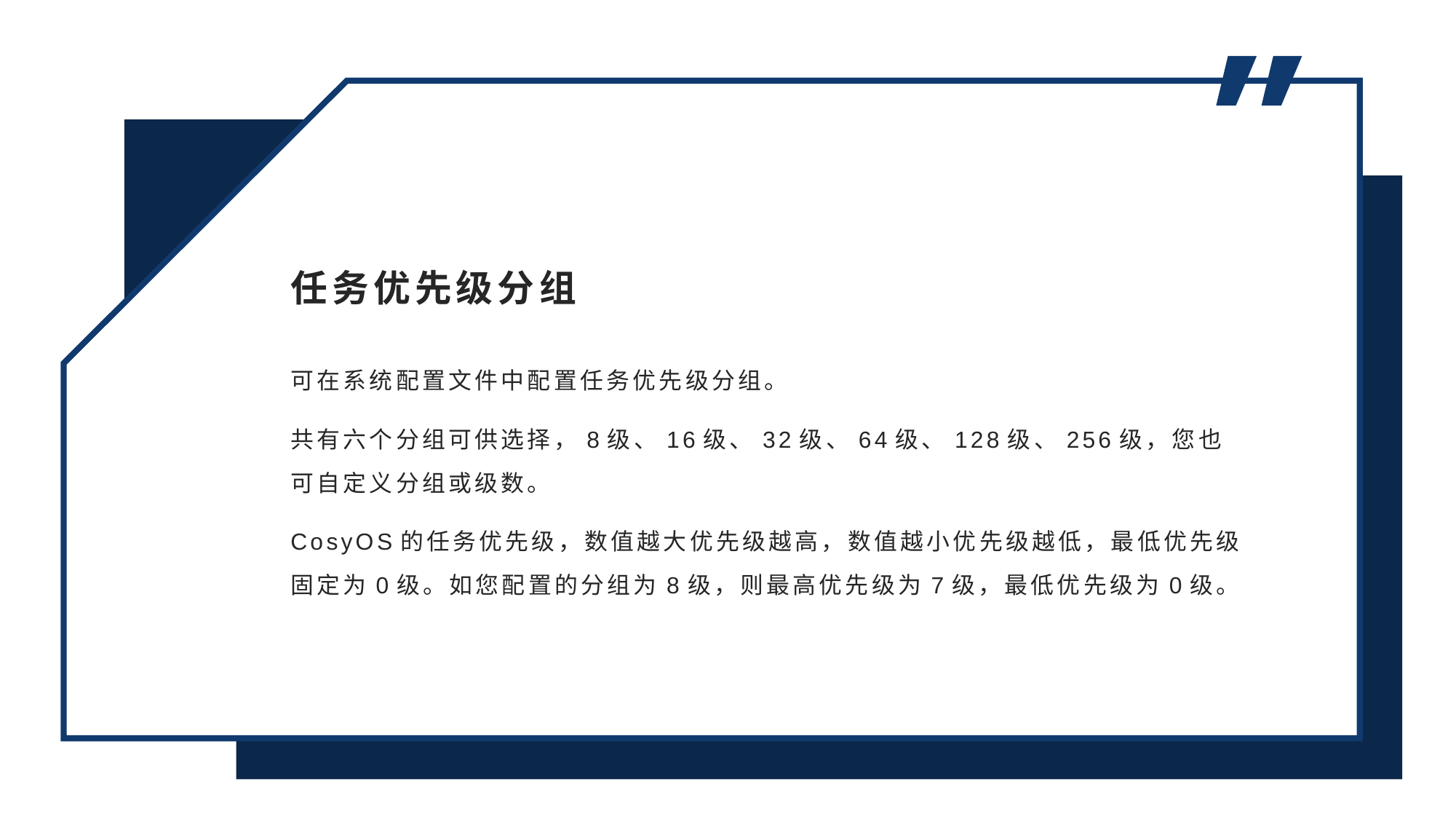

任务优先级分组
可在系统配置文件中配置任务优先级分组。
共有六个分组可供选择，8级、16级、32级、64级、128级、256级，您也可自定义分组或级数。
CosyOS的任务优先级，数值越大优先级越高，数值越小优先级越低，最低优先级固定为0级。如您配置的分组为8级，则最高优先级为7级，最低优先级为0级。